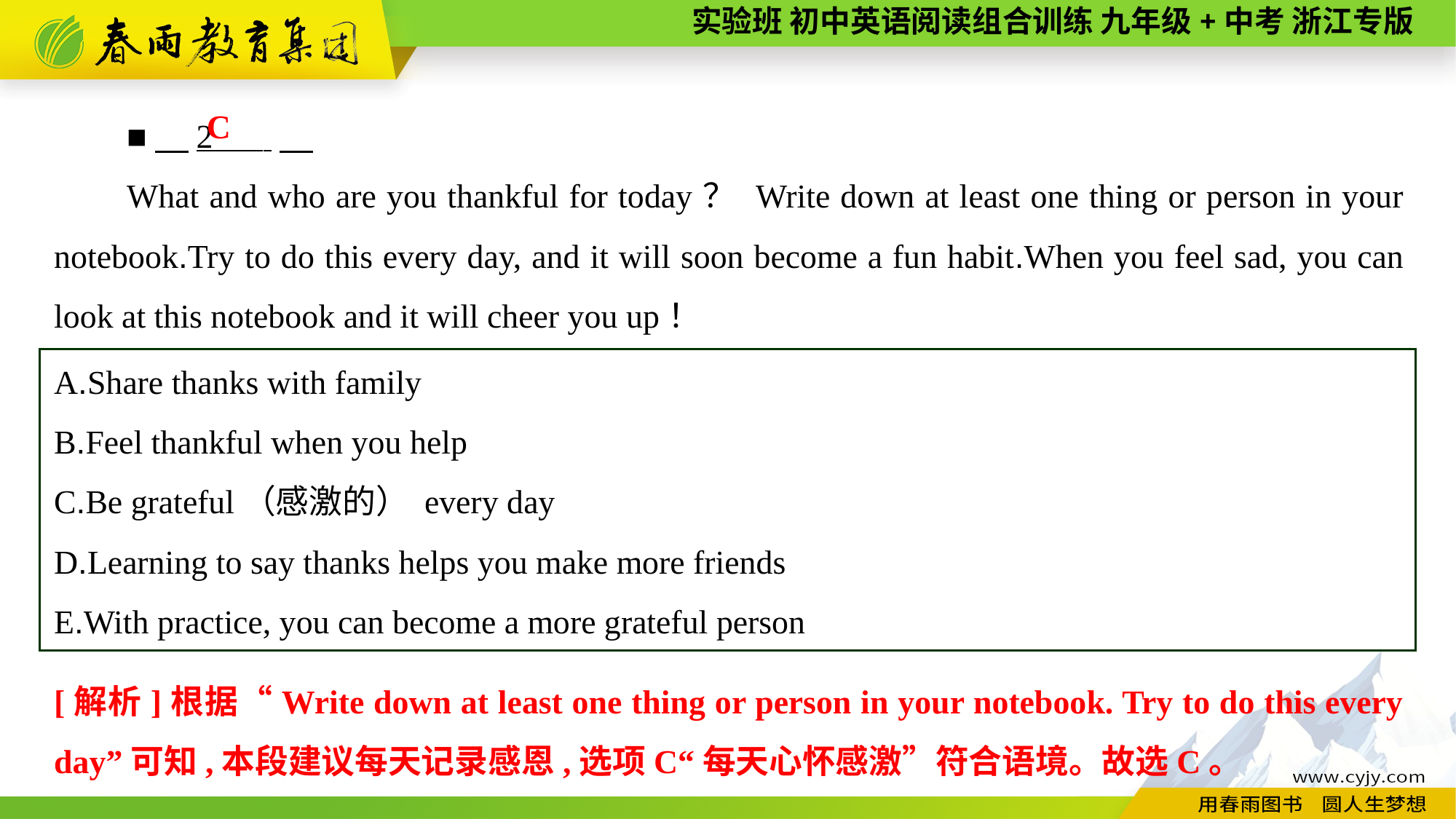

■　2      .
What and who are you thankful for today？ Write down at least one thing or person in your notebook.Try to do this every day, and it will soon become a fun habit.When you feel sad, you can look at this notebook and it will cheer you up！
C
A.Share thanks with family
B.Feel thankful when you help
C.Be grateful（感激的） every day
D.Learning to say thanks helps you make more friends
E.With practice, you can become a more grateful person

[解析]根据“Write down at least one thing or person in your notebook. Try to do this every day”可知,本段建议每天记录感恩,选项C“每天心怀感激”符合语境。故选C。